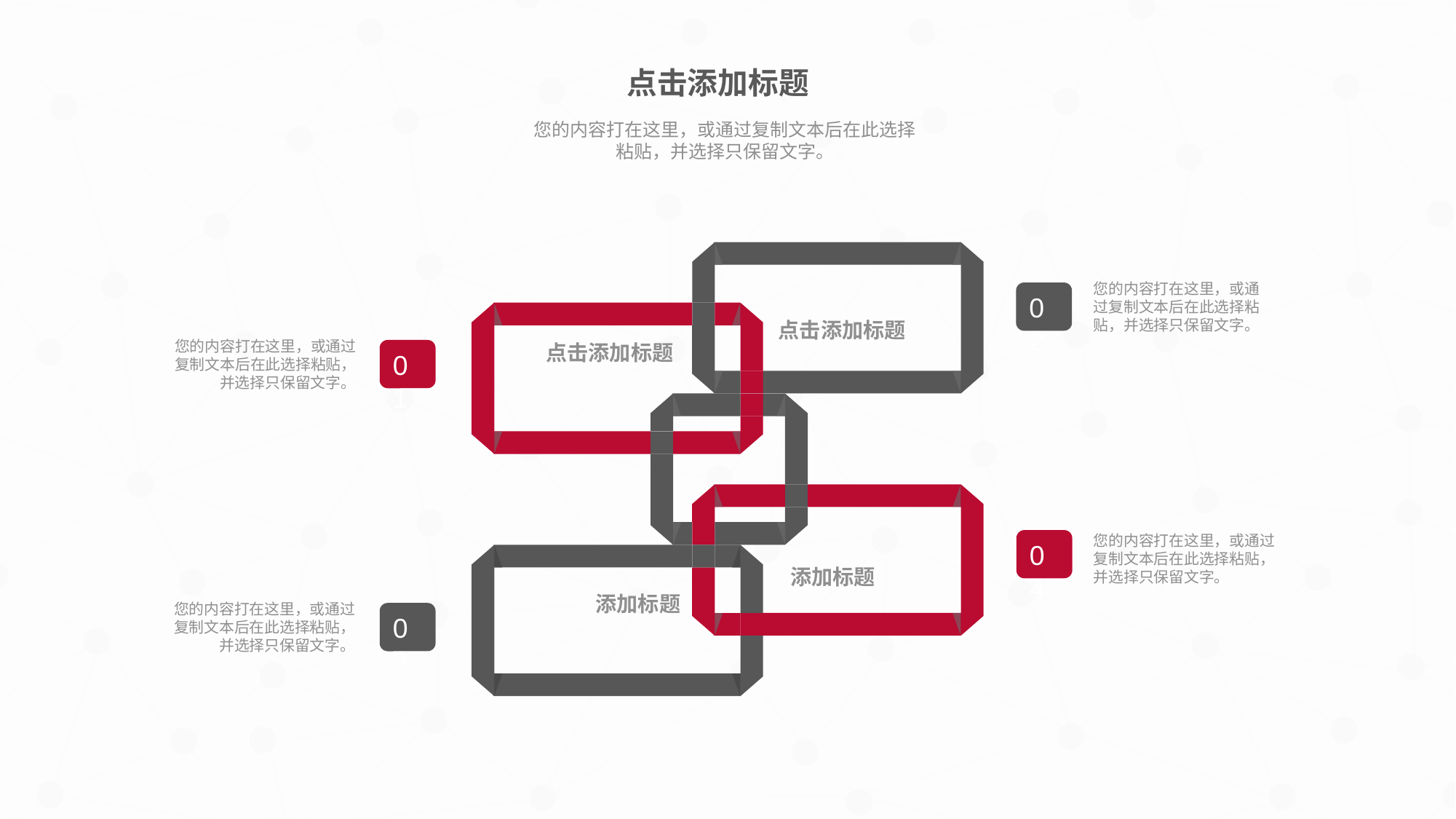

点击添加标题

点击添加标题

添加标题

添加标题

您的内容打在这里，或通过复制文本后在此选择粘贴，并选择只保留文字。
02
您的内容打在这里，或通过复制文本后在此选择粘贴，并选择只保留文字。
01
您的内容打在这里，或通过复制文本后在此选择粘贴，并选择只保留文字。
04
您的内容打在这里，或通过复制文本后在此选择粘贴，并选择只保留文字。
03